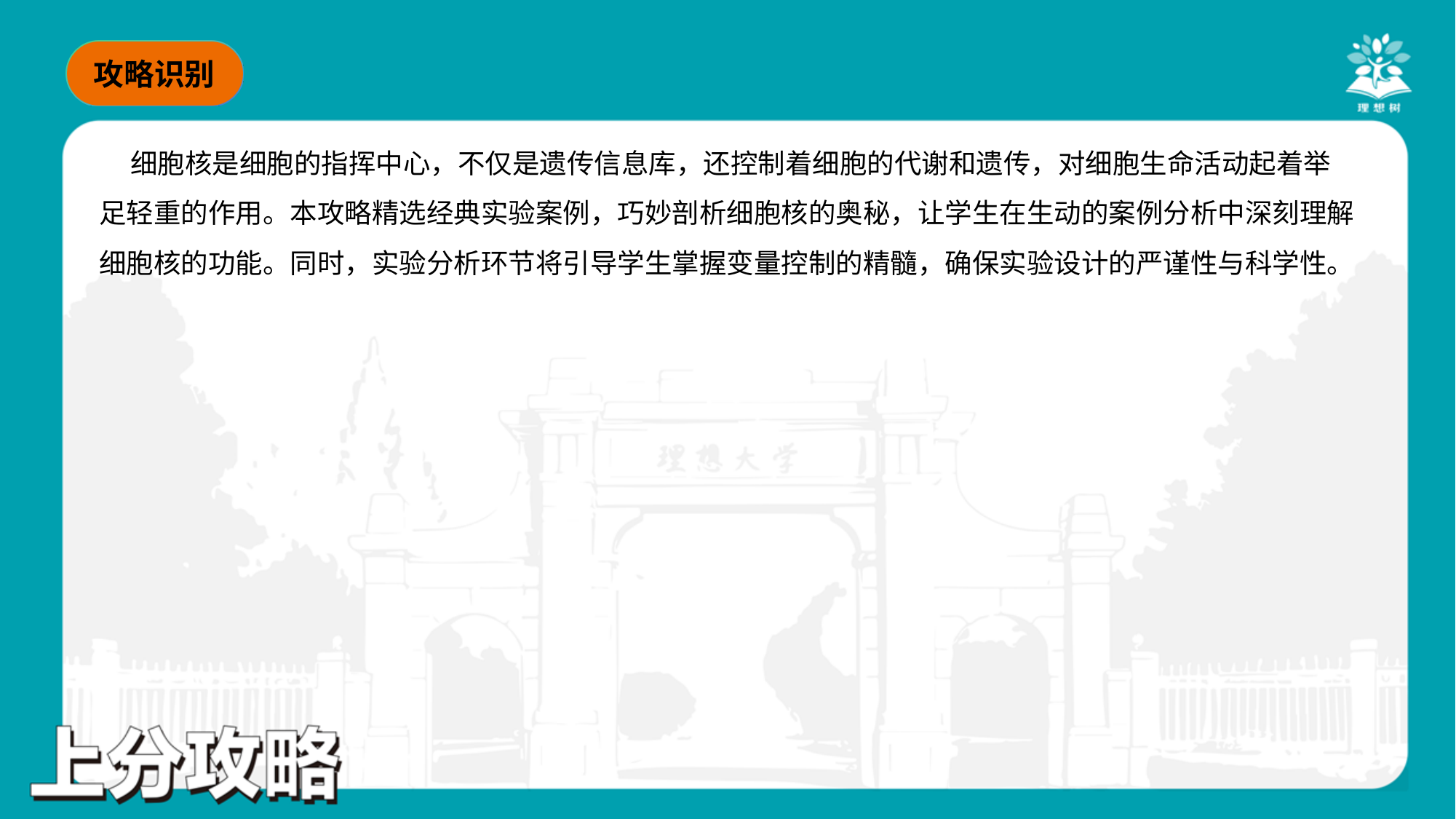

细胞核是细胞的指挥中心，不仅是遗传信息库，还控制着细胞的代谢和遗传，对细胞生命活动起着举
足轻重的作用。本攻略精选经典实验案例，巧妙剖析细胞核的奥秘，让学生在生动的案例分析中深刻理解
细胞核的功能。同时，实验分析环节将引导学生掌握变量控制的精髓，确保实验设计的严谨性与科学性。